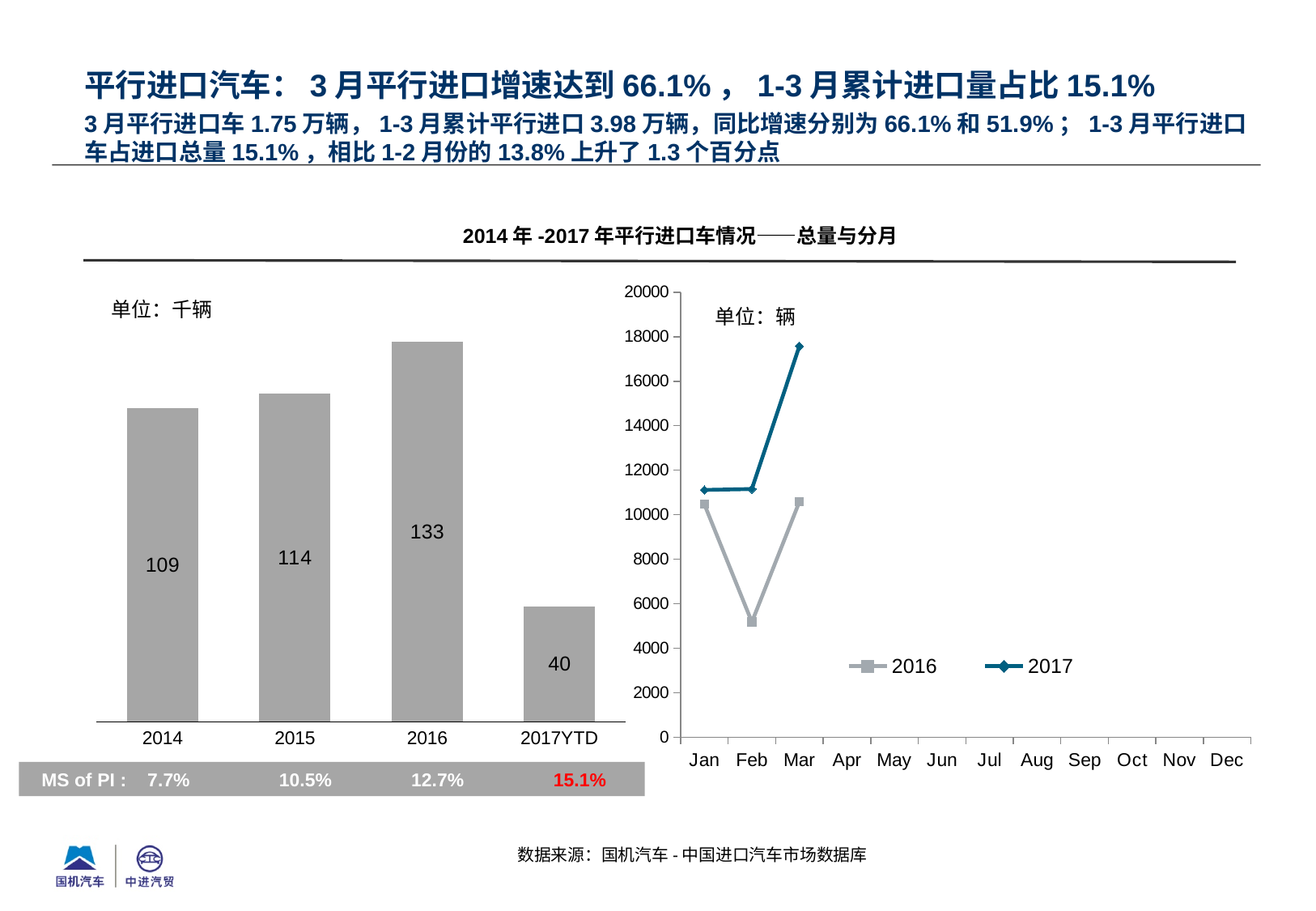

平行进口汽车：3月平行进口增速达到66.1%，1-3月累计进口量占比15.1%
# 3月平行进口车1.75万辆，1-3月累计平行进口3.98万辆，同比增速分别为66.1%和51.9%；1-3月平行进口车占进口总量15.1%，相比1-2月份的13.8%上升了1.3个百分点
2014年-2017年平行进口车情况——总量与分月

### Chart

| Category | 2016 | 2017 |
|---|---|---|
| Jan | 10474.0 | 11114.0 |
| Feb | 5173.0 | 11154.0 |
| Mar | 10581.0 | 17577.0 |
| Apr | None | None |
| May | None | None |
| Jun | None | None |
| Jul | None | None |
| Aug | None | None |
| Sep | None | None |
| Oct | None | None |
| Nov | None | None |
| Dec | None | None |
单位：千辆
单位：辆

### Chart

| Category | PI | 列1 |
|---|---|---|
| 2014 | 109.0 | None |
| 2015 | 114.0 | None |
| 2016 | 132.0 | None |
| 2017YTD | 40.0 | None |
  MS of PI :    7.7%                 10.5%               12.7%                 15.1%
数据来源：国机汽车-中国进口汽车市场数据库